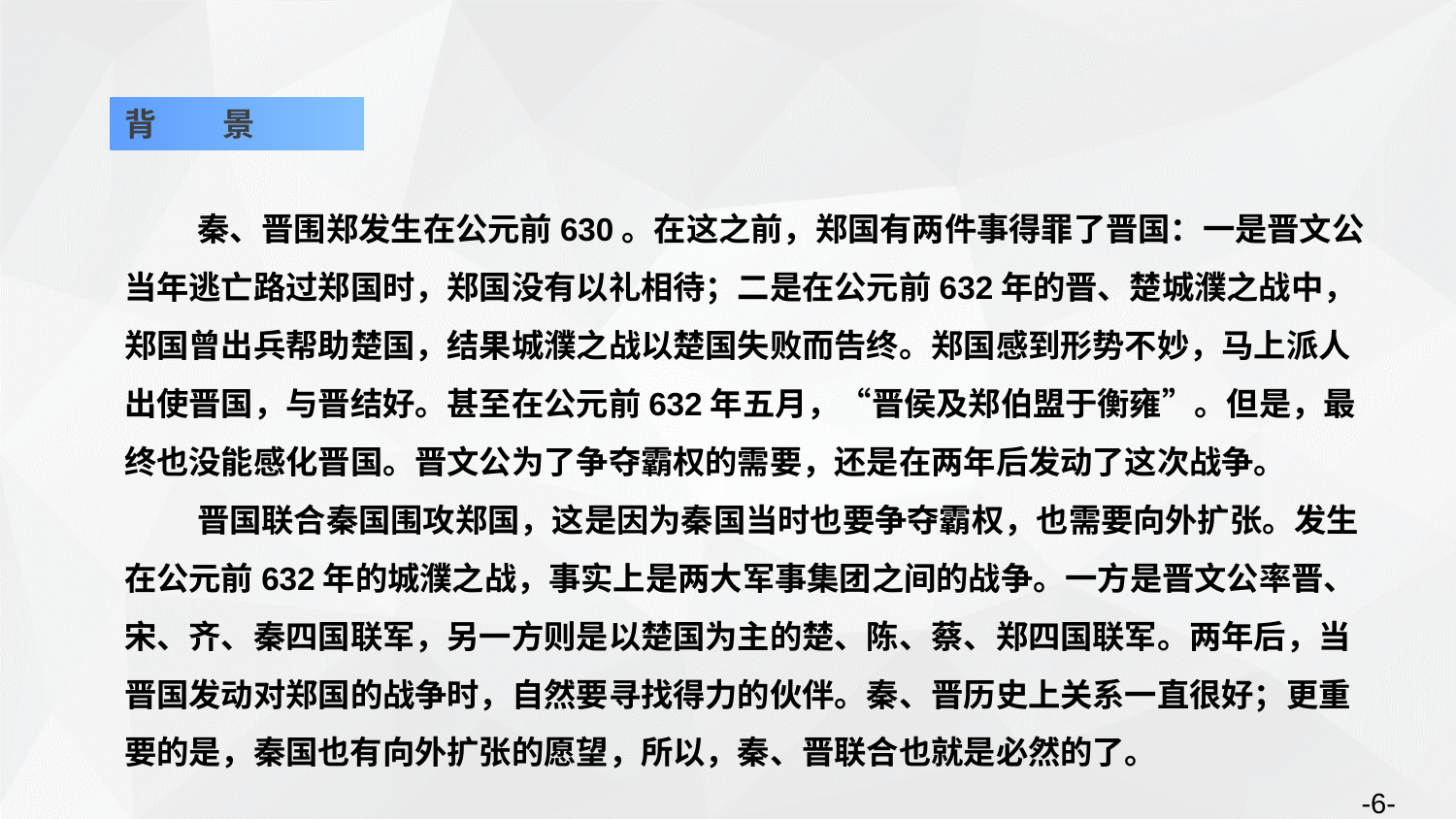

背         景
秦、晋围郑发生在公元前630。在这之前，郑国有两件事得罪了晋国：一是晋文公当年逃亡路过郑国时，郑国没有以礼相待；二是在公元前632年的晋、楚城濮之战中，郑国曾出兵帮助楚国，结果城濮之战以楚国失败而告终。郑国感到形势不妙，马上派人出使晋国，与晋结好。甚至在公元前632年五月，“晋侯及郑伯盟于衡雍”。但是，最终也没能感化晋国。晋文公为了争夺霸权的需要，还是在两年后发动了这次战争。
晋国联合秦国围攻郑国，这是因为秦国当时也要争夺霸权，也需要向外扩张。发生在公元前632年的城濮之战，事实上是两大军事集团之间的战争。一方是晋文公率晋、宋、齐、秦四国联军，另一方则是以楚国为主的楚、陈、蔡、郑四国联军。两年后，当晋国发动对郑国的战争时，自然要寻找得力的伙伴。秦、晋历史上关系一直很好；更重要的是，秦国也有向外扩张的愿望，所以，秦、晋联合也就是必然的了。
-6-